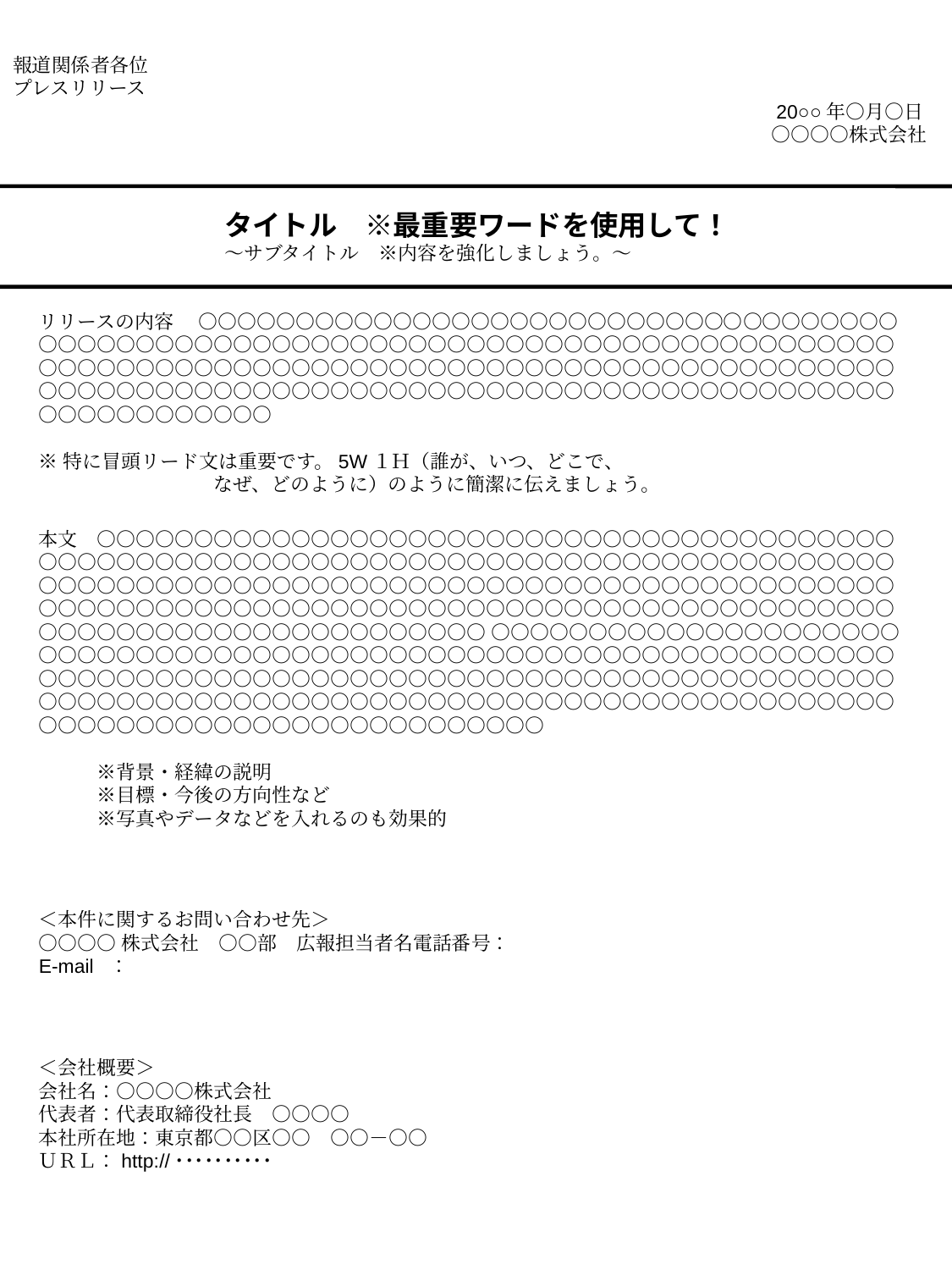

報道関係者各位
プレスリリース
　　　　　　　　　　　　　　　　　　　　　　　　　　　　　　　　　　　　　　　20○○年○月○日
　　　　　　　　　　　　　　　　　　　　　　　　　　　　　　　　　　　　　　　○○○○株式会社

タイトル　※最重要ワードを使用して！
～サブタイトル　※内容を強化しましょう。～

リリースの内容　 ○○○○○○○○○○○○○○○○○○○○○○○○○○○○○○○○○○○○○○○○○○○○○○○○○○○○○○○○○○○○○○○○○○○○○○○○○○○○○○○○○○○○○○○○○○○○○○○○○○○○○○○○○○○○○○○○○○○○○○○○○○○○○○○○○○○○○○○○○○○○○○○○○○○○○○○○○○○○○○○○○○○○○○○○○○○○○○○○○○○○

※特に冒頭リード文は重要です。5W１Ｈ（誰が、いつ、どこで、
　　　　　　　　　なぜ、どのように）のように簡潔に伝えましょう。

本文　○○○○○○○○○○○○○○○○○○○○○○○○○○○○○○○○○○○○○○○○○○○○○○○○○○○○○○○○○○○○○○○○○○○○○○○○○○○○○○○○○○○○○○○○○○○○○○○○○○○○○○○○○○○○○○○○○○○○○○○○○○○○○○○○○○○○○○○○○○○○○○○○○○○○○○○○○○○○○○○○○○○○○○○○○○○○○○○○○○○○○○○○○○○○○○○○○○○○ ○○○○○○○○○○○○○○○○○○○○○○○○○○○○○○○○○○○○○○○○○○○○○○○○○○○○○○○○○○○○○○○○○○○○○○○○○○○○○○○○○○○○○○○○○○○○○○○○○○○○○○○○○○○○○○○○○○○○○○○○○○○○○○○○○○○○○○○○○○○○○○○○○○○○○○○○○○○○○○○○○○○○○○○○○○○○○○○○○○○

　　　※背景・経緯の説明
　　　※目標・今後の方向性など
　　　※写真やデータなどを入れるのも効果的

＜本件に関するお問い合わせ先＞
○○○○株式会社　○○部　広報担当者名電話番号：
E-mail  ：

＜会社概要＞
会社名：○○○○株式会社
代表者：代表取締役社長　○○○○
本社所在地：東京都○○区○○　○○－○○
ＵＲＬ：http://･･････････